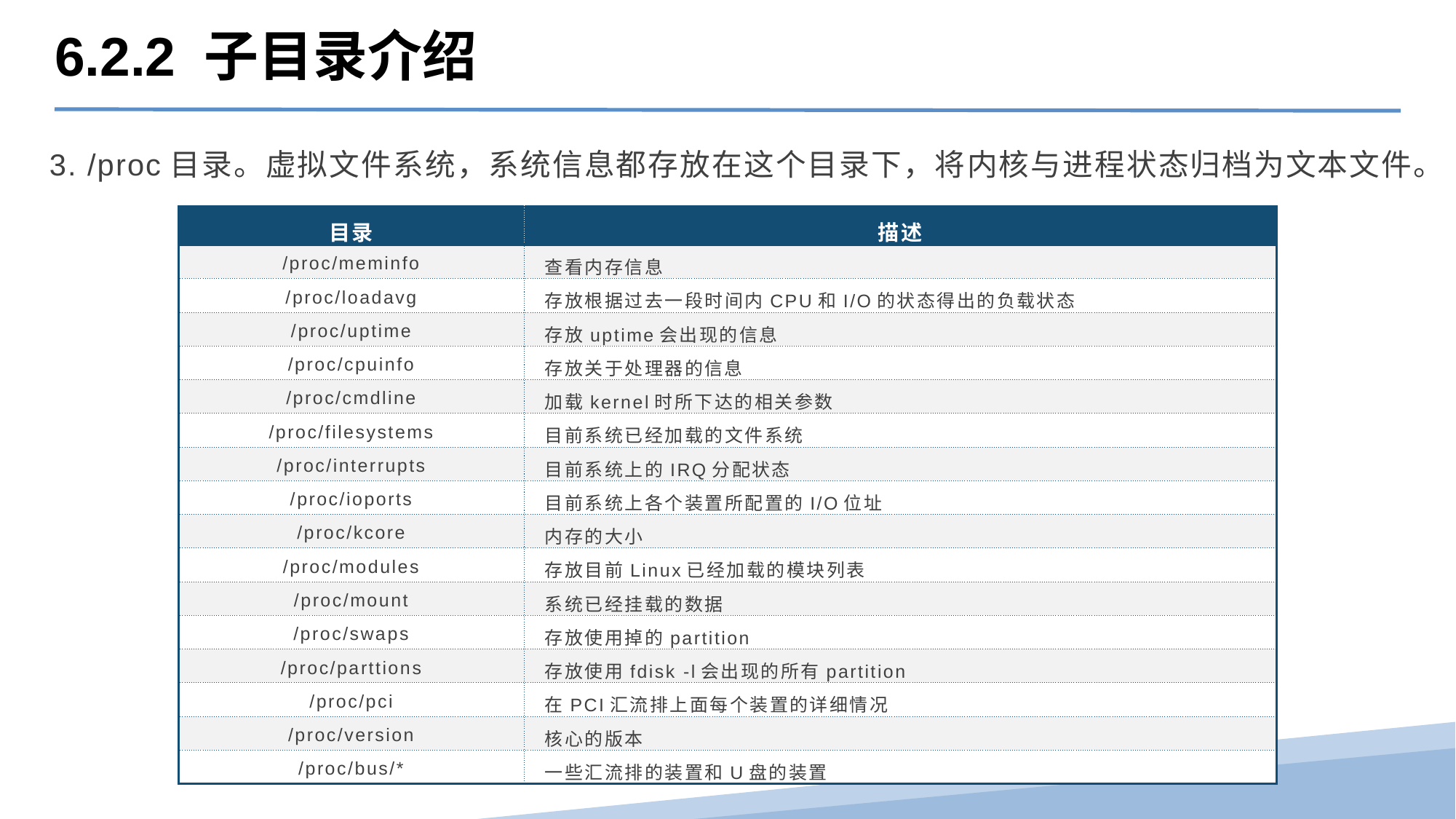

6.2.2 子目录介绍
3. /proc目录。虚拟文件系统，系统信息都存放在这个目录下，将内核与进程状态归档为文本文件。
| 目录 | 描述 |
| --- | --- |
| /proc/meminfo | 查看内存信息 |
| /proc/loadavg | 存放根据过去一段时间内CPU和I/O的状态得出的负载状态 |
| /proc/uptime | 存放uptime会出现的信息 |
| /proc/cpuinfo | 存放关于处理器的信息 |
| /proc/cmdline | 加载kernel时所下达的相关参数 |
| /proc/filesystems | 目前系统已经加载的文件系统 |
| /proc/interrupts | 目前系统上的IRQ分配状态 |
| /proc/ioports | 目前系统上各个装置所配置的I/O位址 |
| /proc/kcore | 内存的大小 |
| /proc/modules | 存放目前Linux已经加载的模块列表 |
| /proc/mount | 系统已经挂载的数据 |
| /proc/swaps | 存放使用掉的partition |
| /proc/parttions | 存放使用fdisk -l会出现的所有partition |
| /proc/pci | 在PCI汇流排上面每个装置的详细情况 |
| /proc/version | 核心的版本 |
| /proc/bus/\* | 一些汇流排的装置和U盘的装置 |